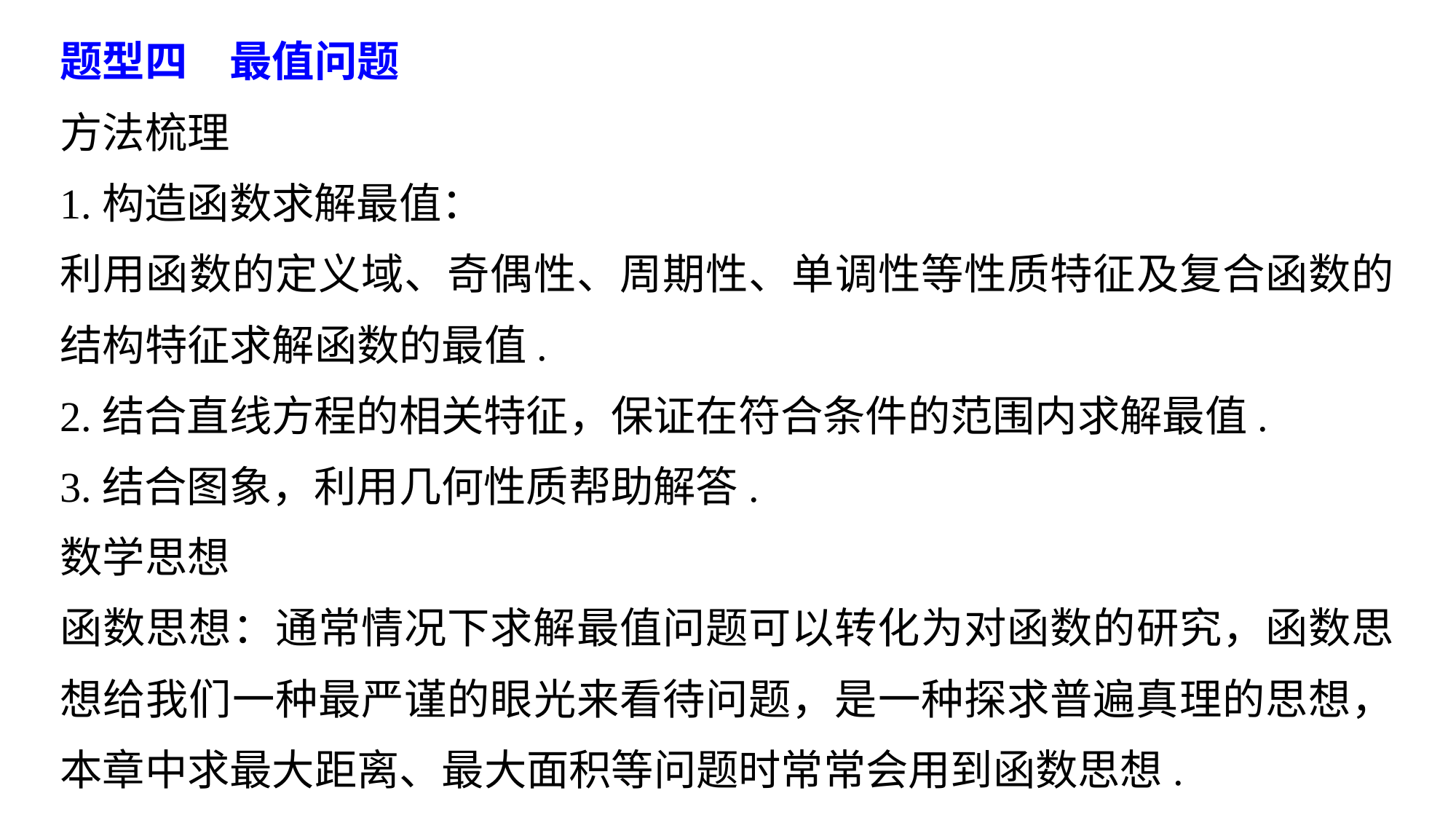

题型四　最值问题
方法梳理
1.构造函数求解最值：
利用函数的定义域、奇偶性、周期性、单调性等性质特征及复合函数的结构特征求解函数的最值.
2.结合直线方程的相关特征，保证在符合条件的范围内求解最值.
3.结合图象，利用几何性质帮助解答.
数学思想
函数思想：通常情况下求解最值问题可以转化为对函数的研究，函数思想给我们一种最严谨的眼光来看待问题，是一种探求普遍真理的思想，本章中求最大距离、最大面积等问题时常常会用到函数思想.